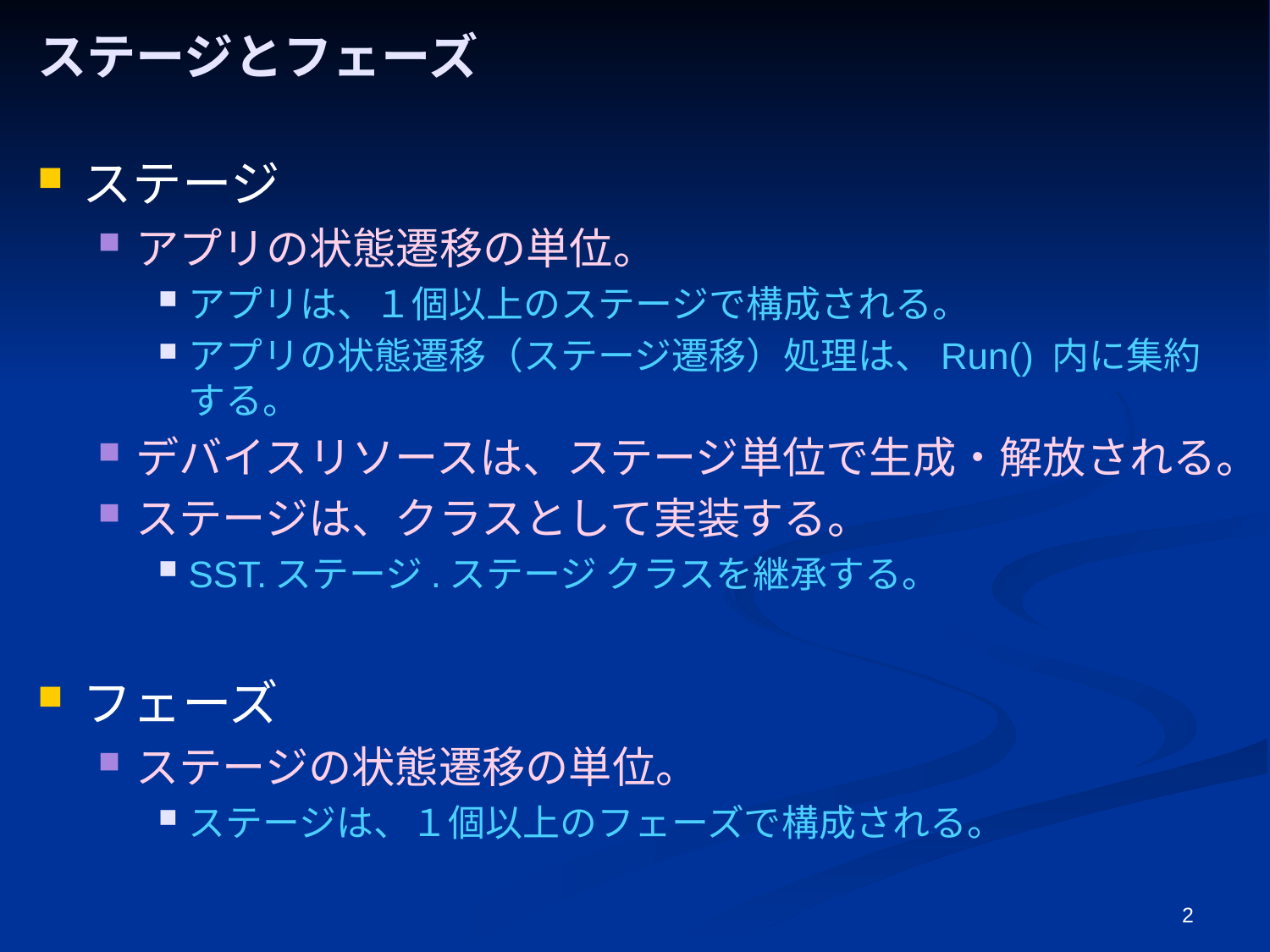

# ステージとフェーズ
ステージ
アプリの状態遷移の単位。
アプリは、１個以上のステージで構成される。
アプリの状態遷移（ステージ遷移）処理は、Run() 内に集約する。
デバイスリソースは、ステージ単位で生成・解放される。
ステージは、クラスとして実装する。
SST.ステージ.ステージ クラスを継承する。

フェーズ
ステージの状態遷移の単位。
ステージは、１個以上のフェーズで構成される。
2